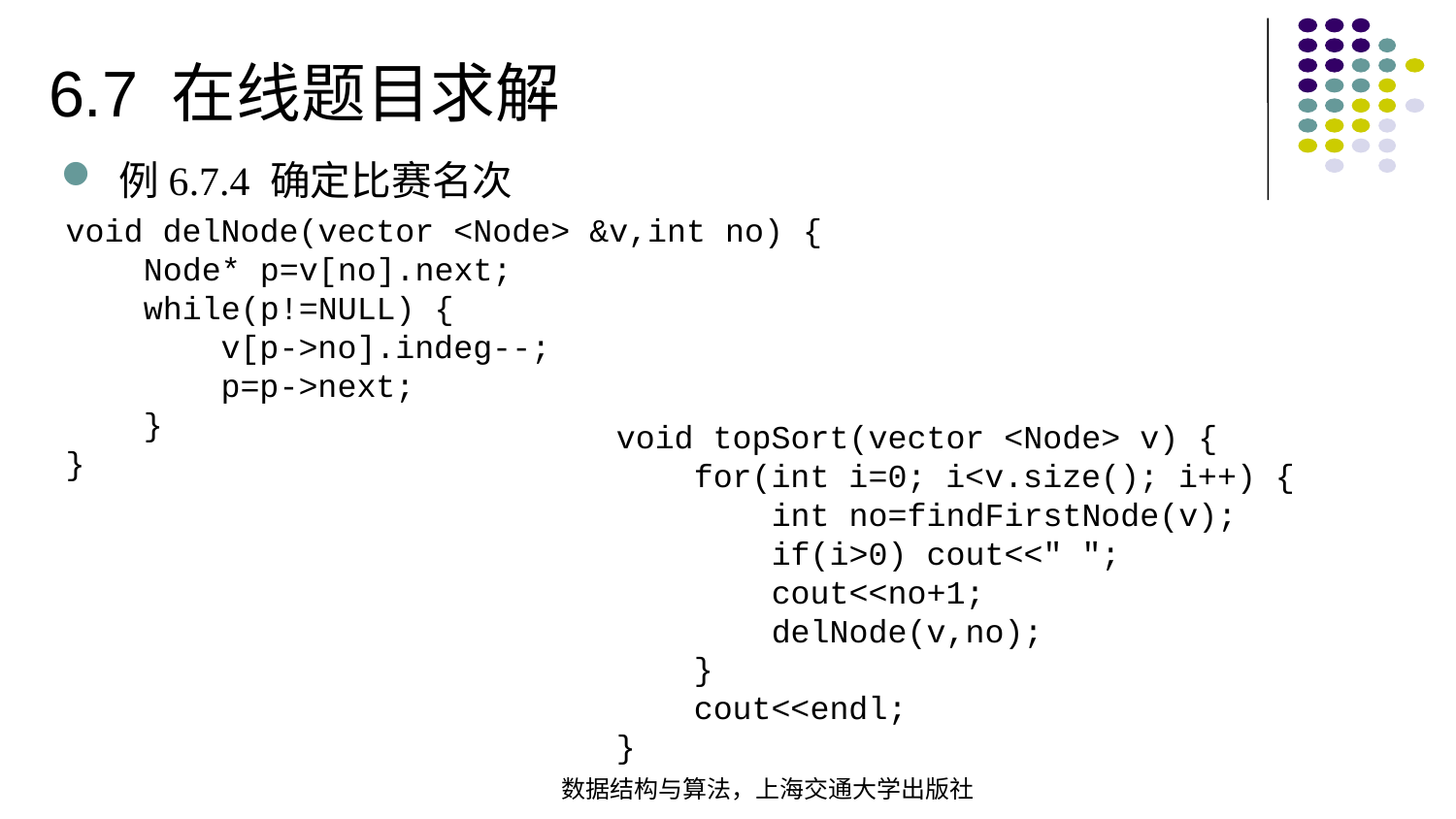

6.7 在线题目求解
例6.7.4 确定比赛名次
void delNode(vector <Node> &v,int no) {    Node* p=v[no].next;    while(p!=NULL) {        v[p->no].indeg--;        p=p->next;    }}
void topSort(vector <Node> v) {    for(int i=0; i<v.size(); i++) {        int no=findFirstNode(v);        if(i>0) cout<<" ";        cout<<no+1;        delNode(v,no);    }    cout<<endl;
}